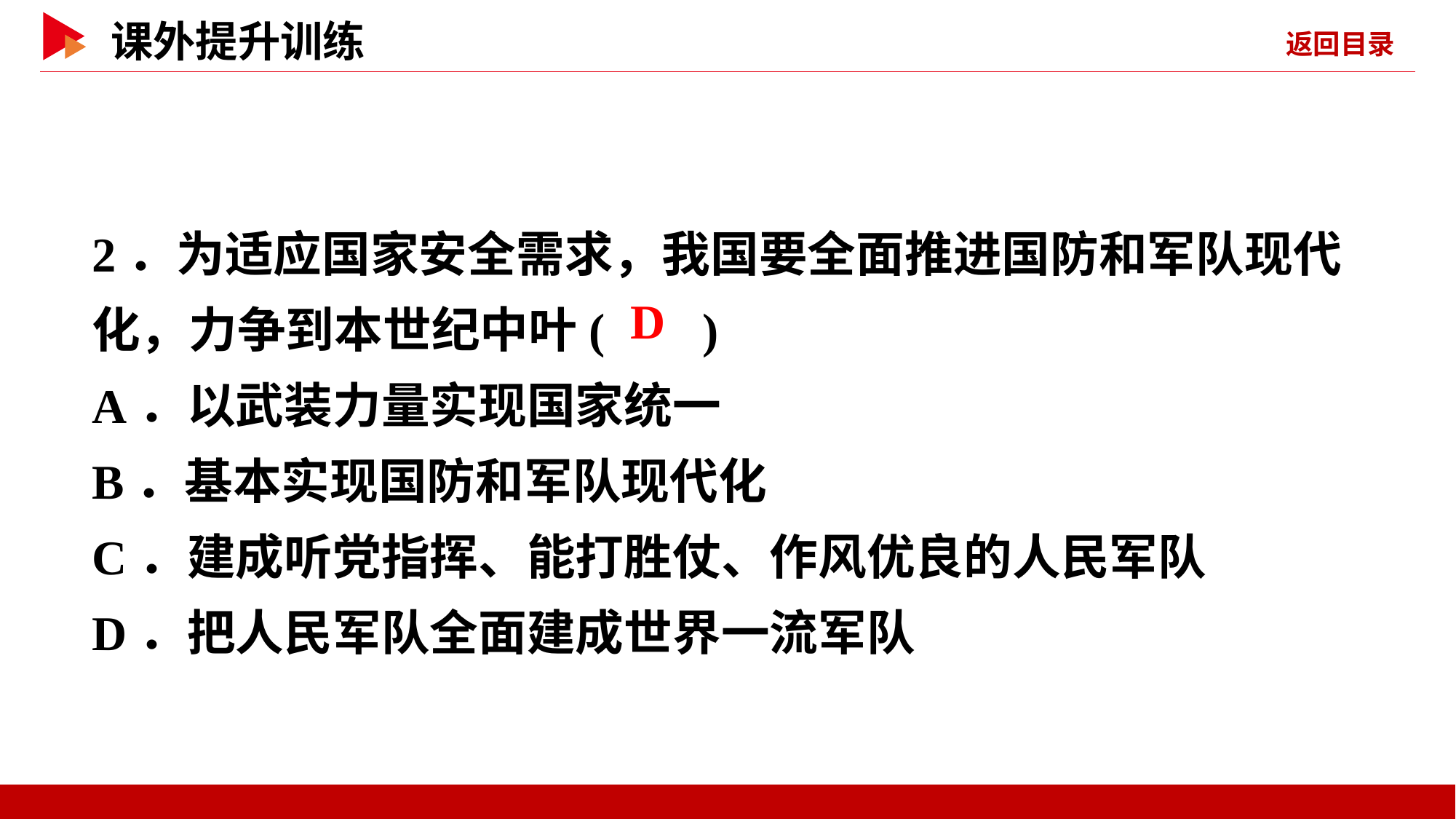

2．为适应国家安全需求，我国要全面推进国防和军队现代化，力争到本世纪中叶(        )
A．以武装力量实现国家统一
B．基本实现国防和军队现代化
C．建成听党指挥、能打胜仗、作风优良的人民军队
D．把人民军队全面建成世界一流军队
   D